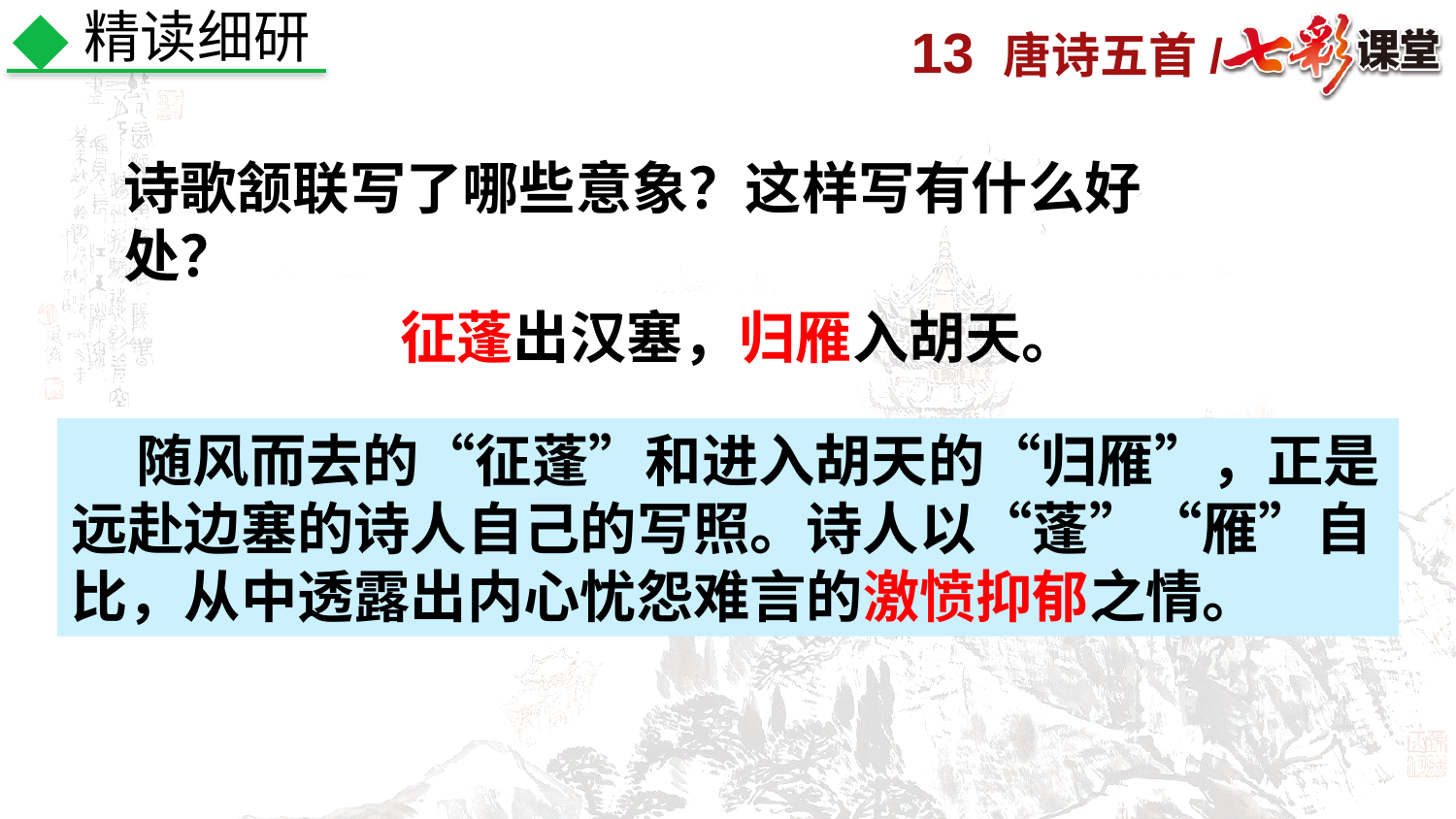

精读细研

诗歌颔联写了哪些意象？这样写有什么好处？
征蓬出汉塞，归雁入胡天。
    随风而去的“征蓬”和进入胡天的“归雁”，正是远赴边塞的诗人自己的写照。诗人以“蓬”“雁”自比，从中透露出内心忧怨难言的激愤抑郁之情。